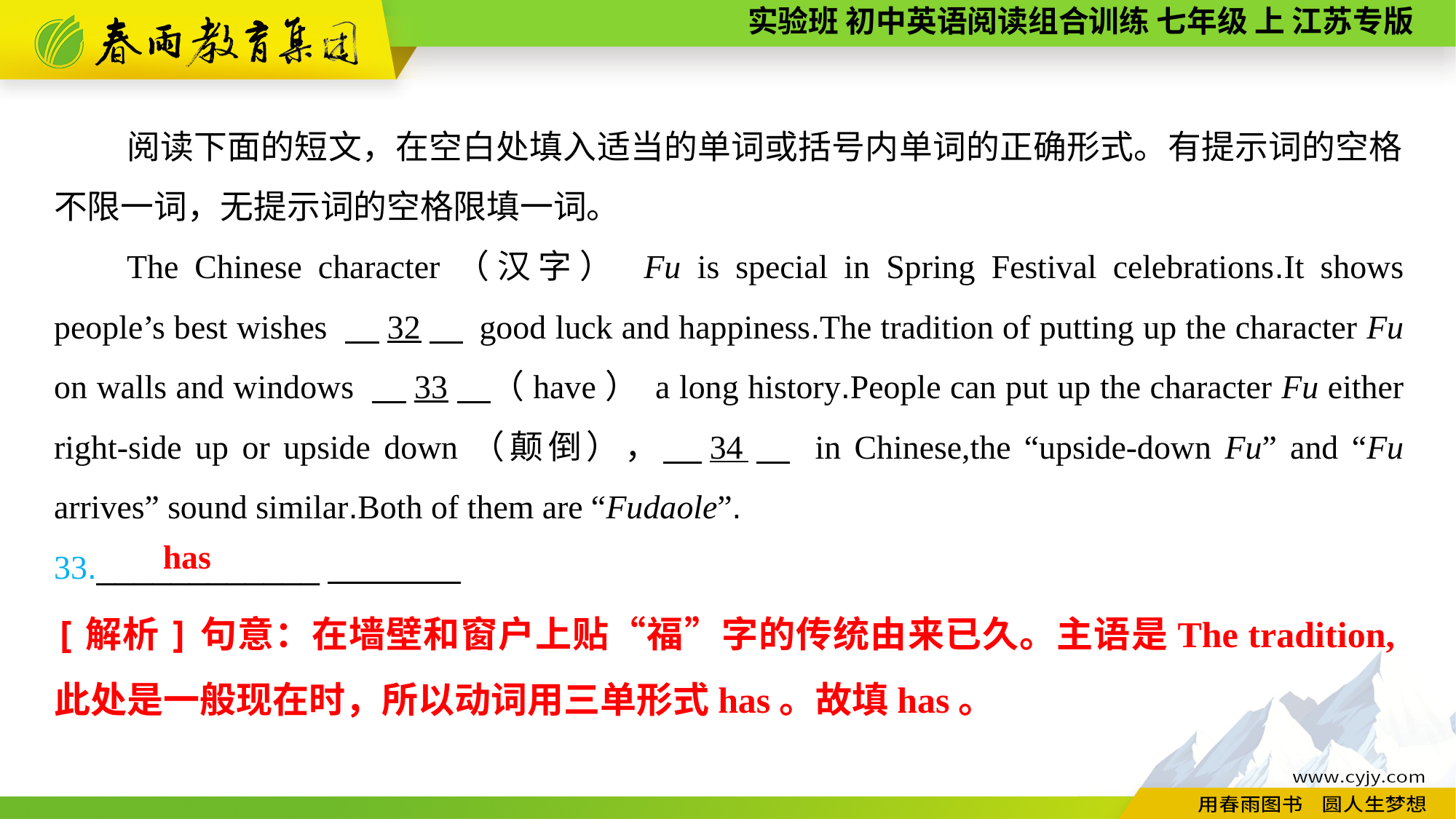

阅读下面的短文，在空白处填入适当的单词或括号内单词的正确形式。有提示词的空格不限一词，无提示词的空格限填一词。
The Chinese character（汉字） Fu is special in Spring Festival celebrations.It shows people’s best wishes 　32　 good luck and happiness.The tradition of putting up the character Fu on walls and windows 　33　（have） a long history.People can put up the character Fu either right-side up or upside down（颠倒），　34　 in Chinese,the “upside-down Fu” and “Fu arrives” sound similar.Both of them are “Fudaole”.
33.____________
has
[解析]句意：在墙壁和窗户上贴“福”字的传统由来已久。主语是The tradition,此处是一般现在时，所以动词用三单形式has。故填has。